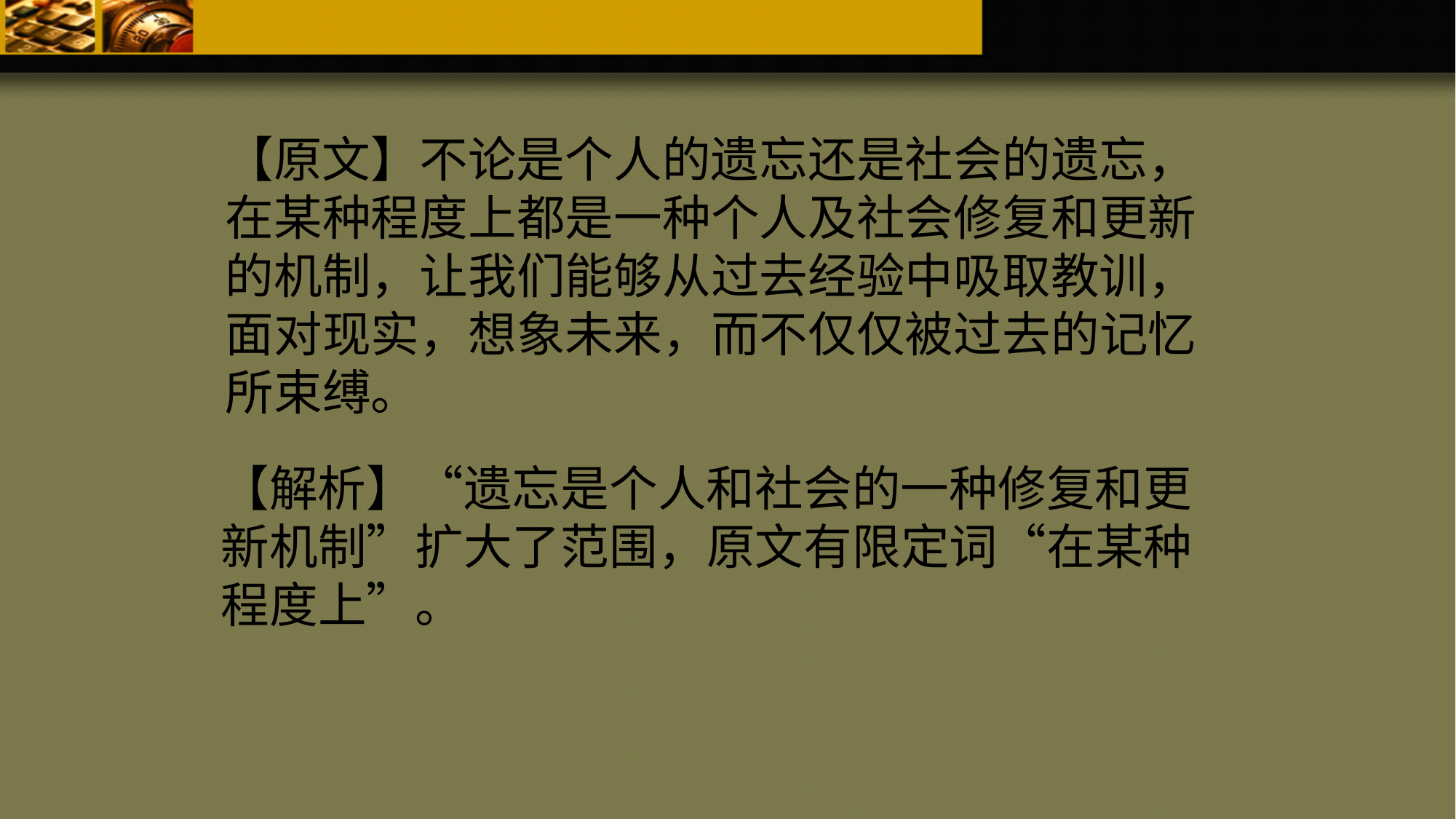

【原文】不论是个人的遗忘还是社会的遗忘，在某种程度上都是一种个人及社会修复和更新的机制，让我们能够从过去经验中吸取教训，面对现实，想象未来，而不仅仅被过去的记忆所束缚。
【解析】“遗忘是个人和社会的一种修复和更新机制”扩大了范围，原文有限定词“在某种程度上”。